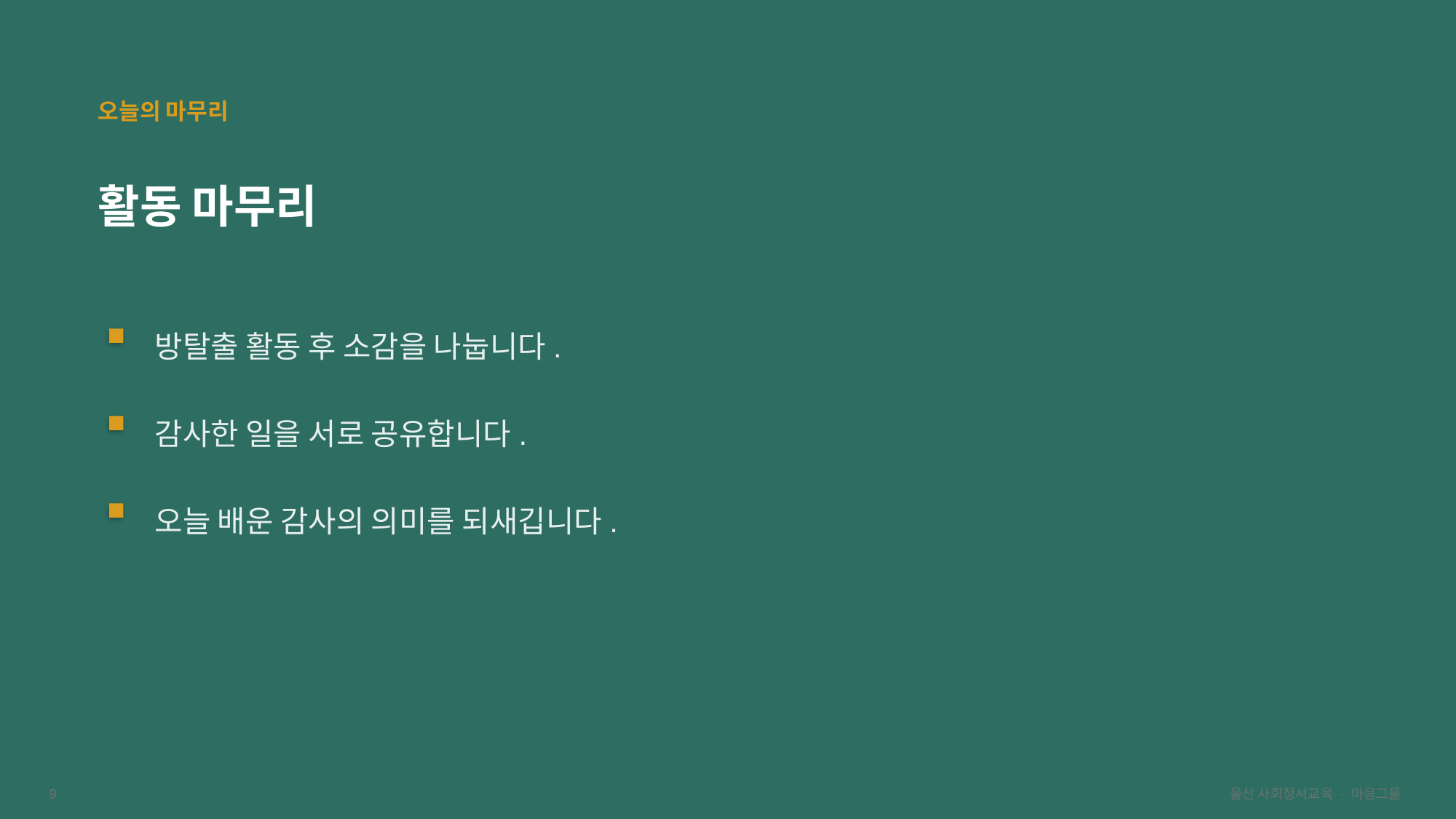

오늘의 마무리
활동 마무리
방탈출 활동 후 소감을 나눕니다.

감사한 일을 서로 공유합니다.

오늘 배운 감사의 의미를 되새깁니다.

9
울산 사회정서교육 · 마음그물